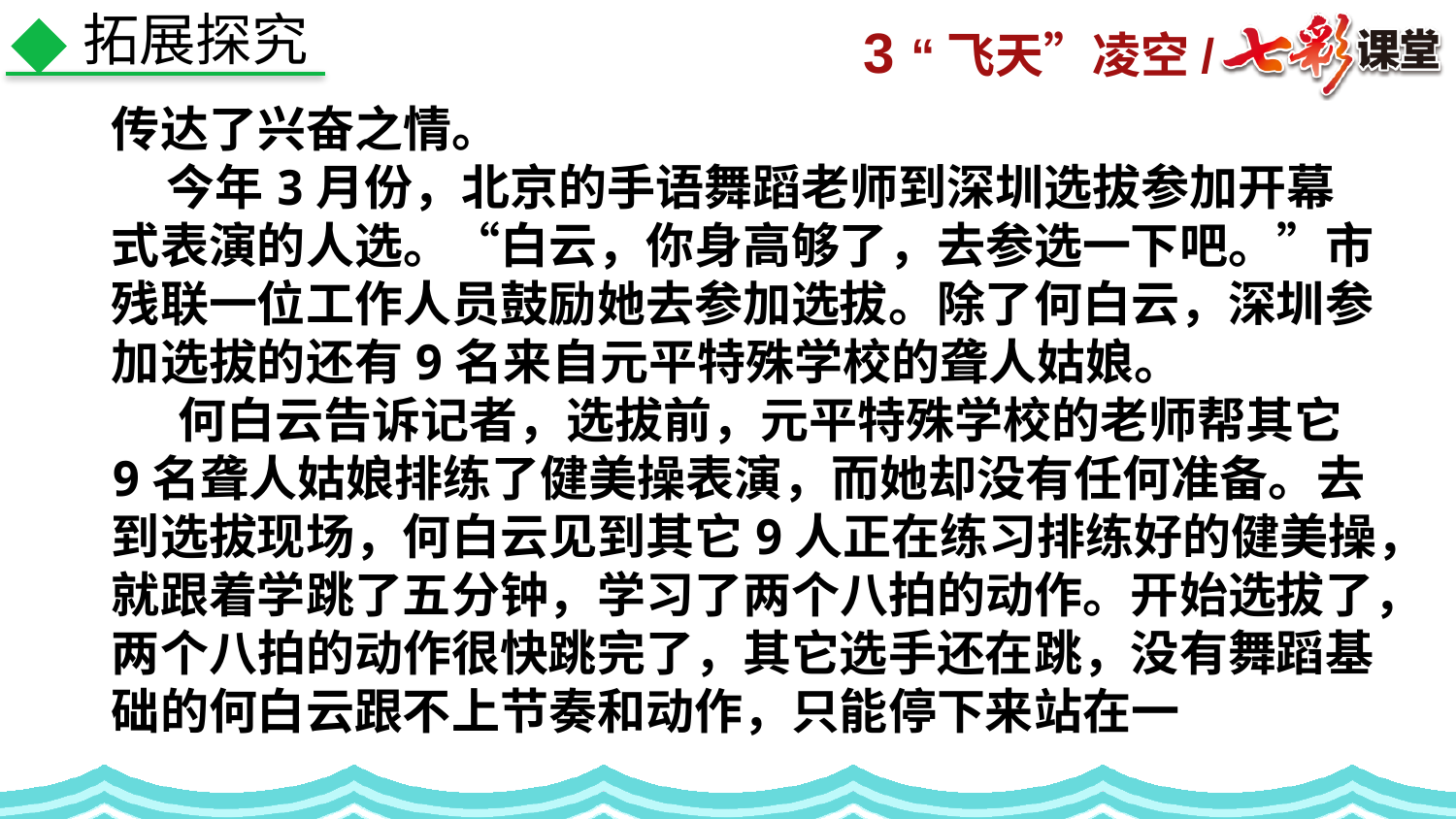

拓展探究

传达了兴奋之情。
    今年3月份，北京的手语舞蹈老师到深圳选拔参加开幕式表演的人选。“白云，你身高够了，去参选一下吧。”市残联一位工作人员鼓励她去参加选拔。除了何白云，深圳参加选拔的还有9名来自元平特殊学校的聋人姑娘。
     何白云告诉记者，选拔前，元平特殊学校的老师帮其它9名聋人姑娘排练了健美操表演，而她却没有任何准备。去到选拔现场，何白云见到其它9人正在练习排练好的健美操，就跟着学跳了五分钟，学习了两个八拍的动作。开始选拔了，两个八拍的动作很快跳完了，其它选手还在跳，没有舞蹈基础的何白云跟不上节奏和动作，只能停下来站在一